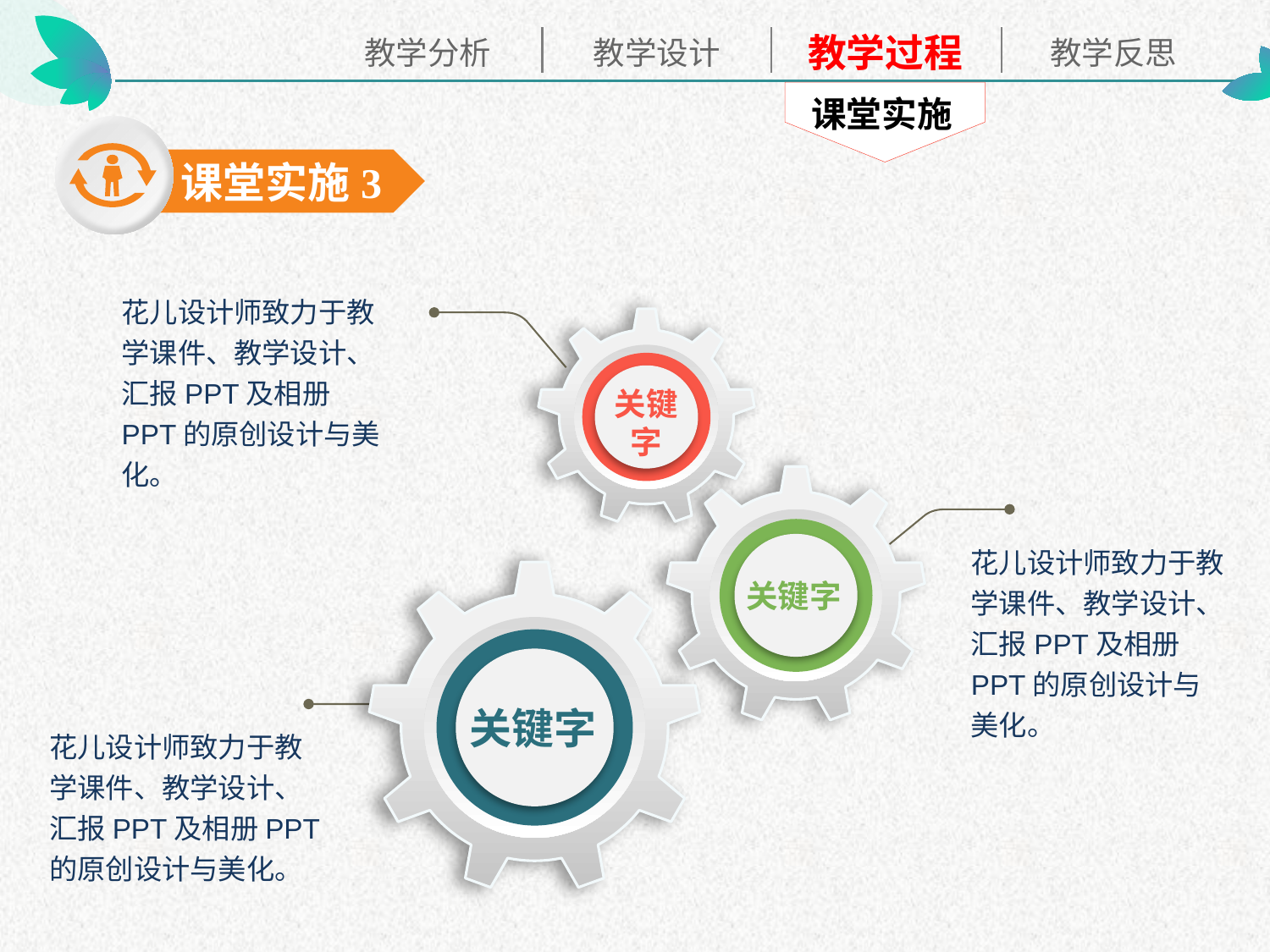

课堂实施

课堂实施3
花儿设计师致力于教学课件、教学设计、汇报PPT及相册PPT的原创设计与美化。

关键字

关键字

花儿设计师致力于教学课件、教学设计、汇报PPT及相册PPT的原创设计与美化。

关键字

花儿设计师致力于教学课件、教学设计、汇报PPT及相册PPT的原创设计与美化。